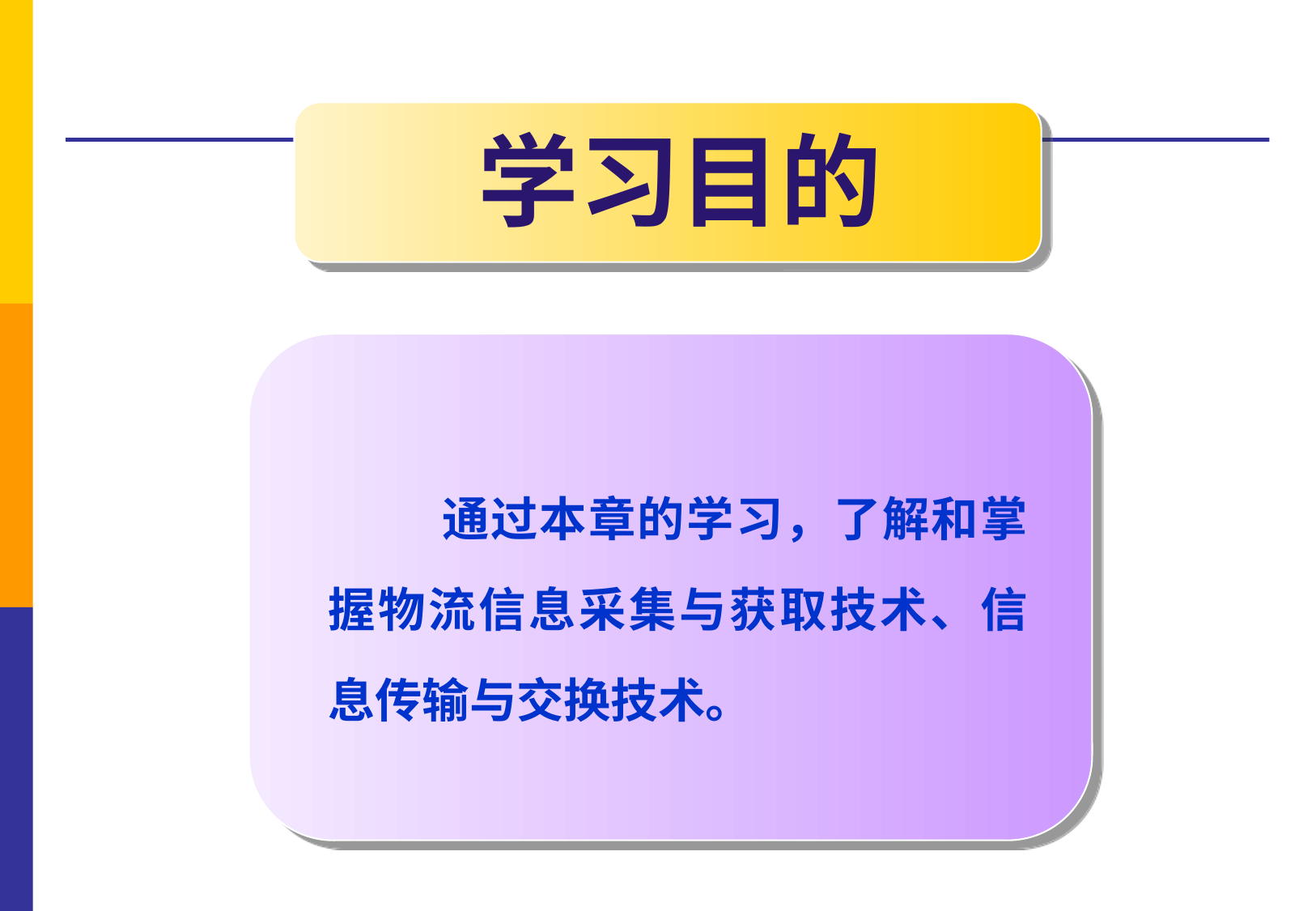

# 学习目的

        通过本章的学习，了解和掌握物流信息采集与获取技术、信息传输与交换技术。